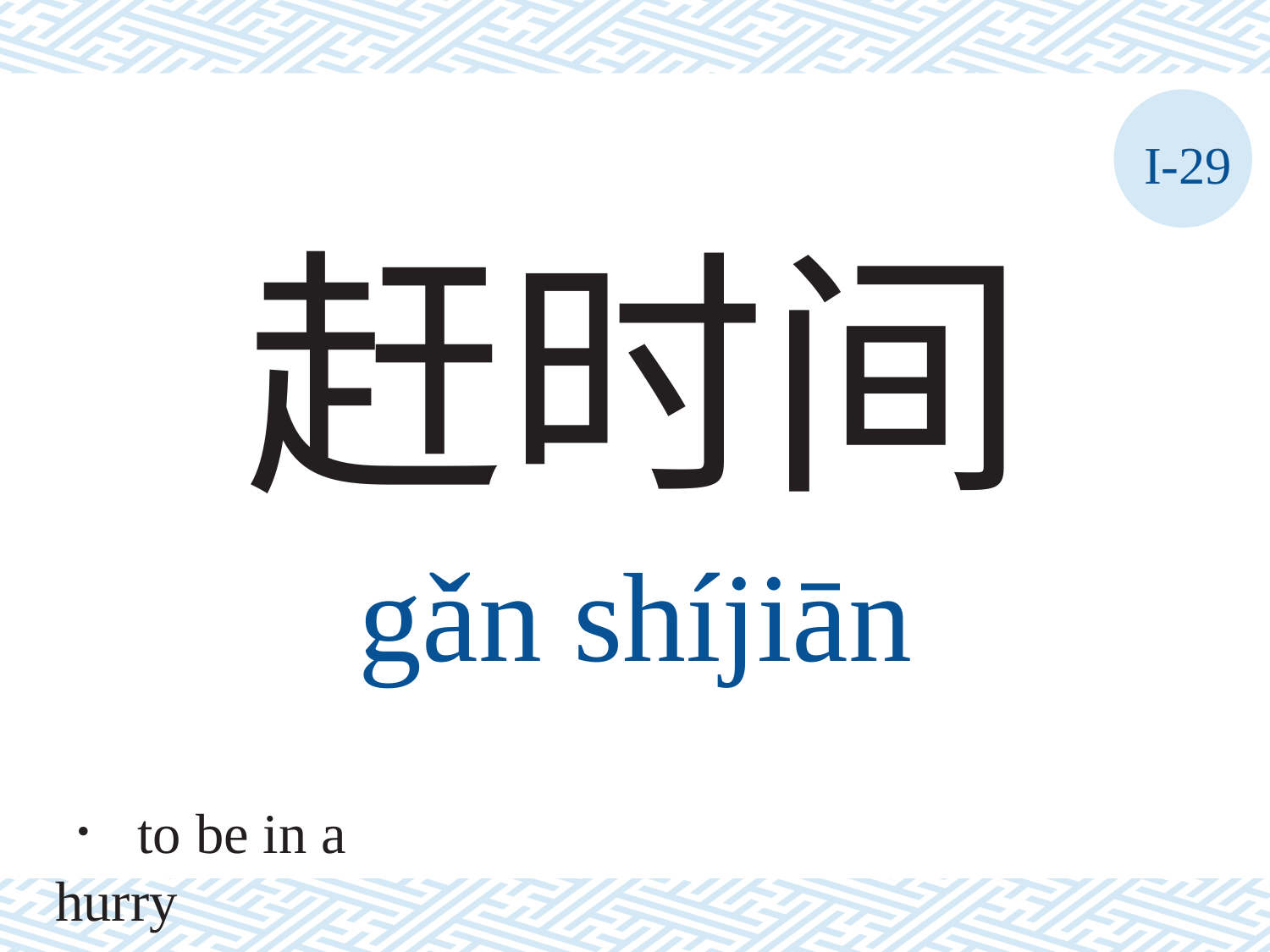

I-29
赶时间
gǎn	shíjiān
． to be in a hurry